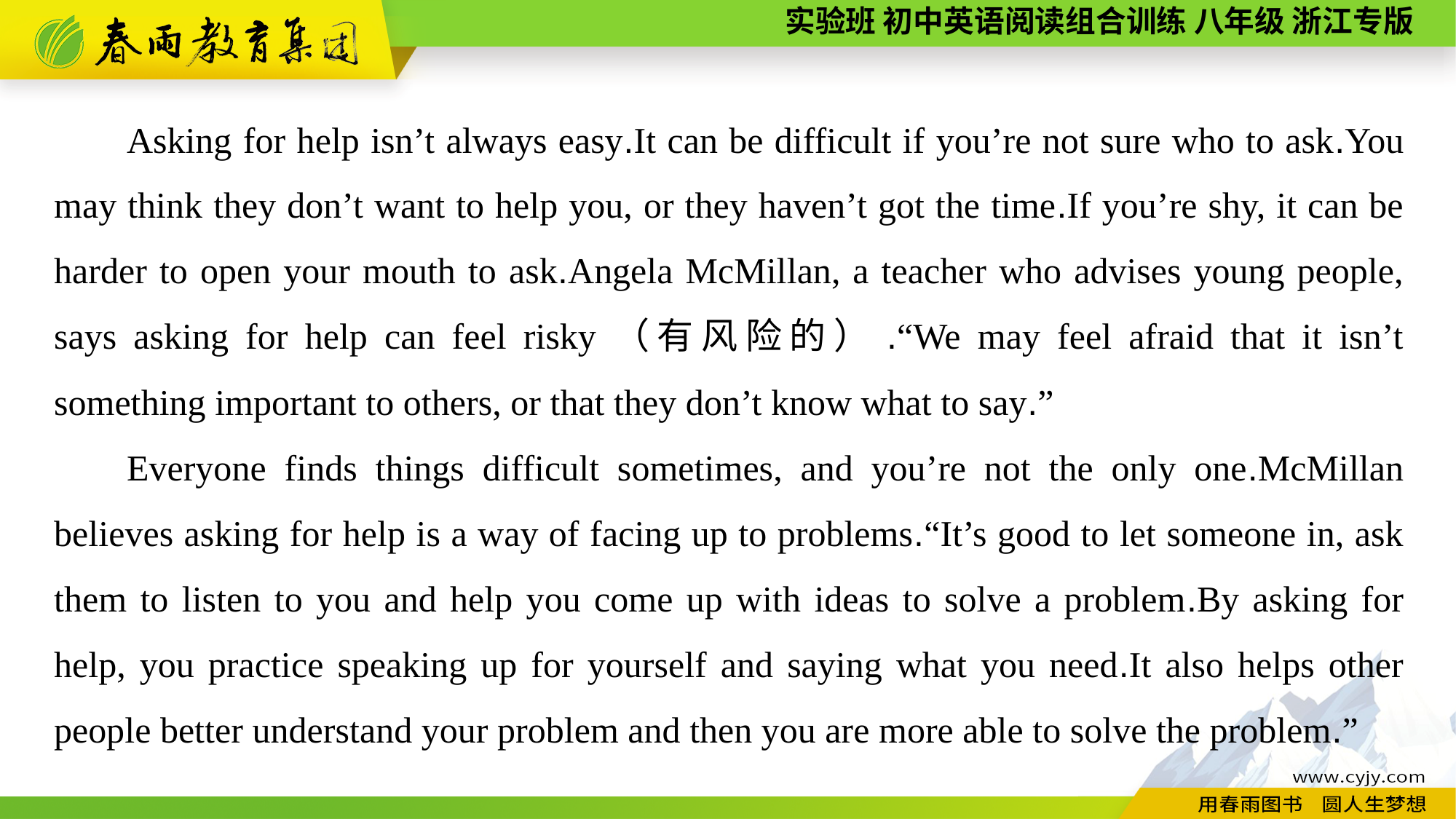

Asking for help isn’t always easy.It can be difficult if you’re not sure who to ask.You may think they don’t want to help you, or they haven’t got the time.If you’re shy, it can be harder to open your mouth to ask.Angela McMillan, a teacher who advises young people, says asking for help can feel risky（有风险的）.“We may feel afraid that it isn’t something important to others, or that they don’t know what to say.”
Everyone finds things difficult sometimes, and you’re not the only one.McMillan believes asking for help is a way of facing up to problems.“It’s good to let someone in, ask them to listen to you and help you come up with ideas to solve a problem.By asking for help, you practice speaking up for yourself and saying what you need.It also helps other people better understand your problem and then you are more able to solve the problem.”